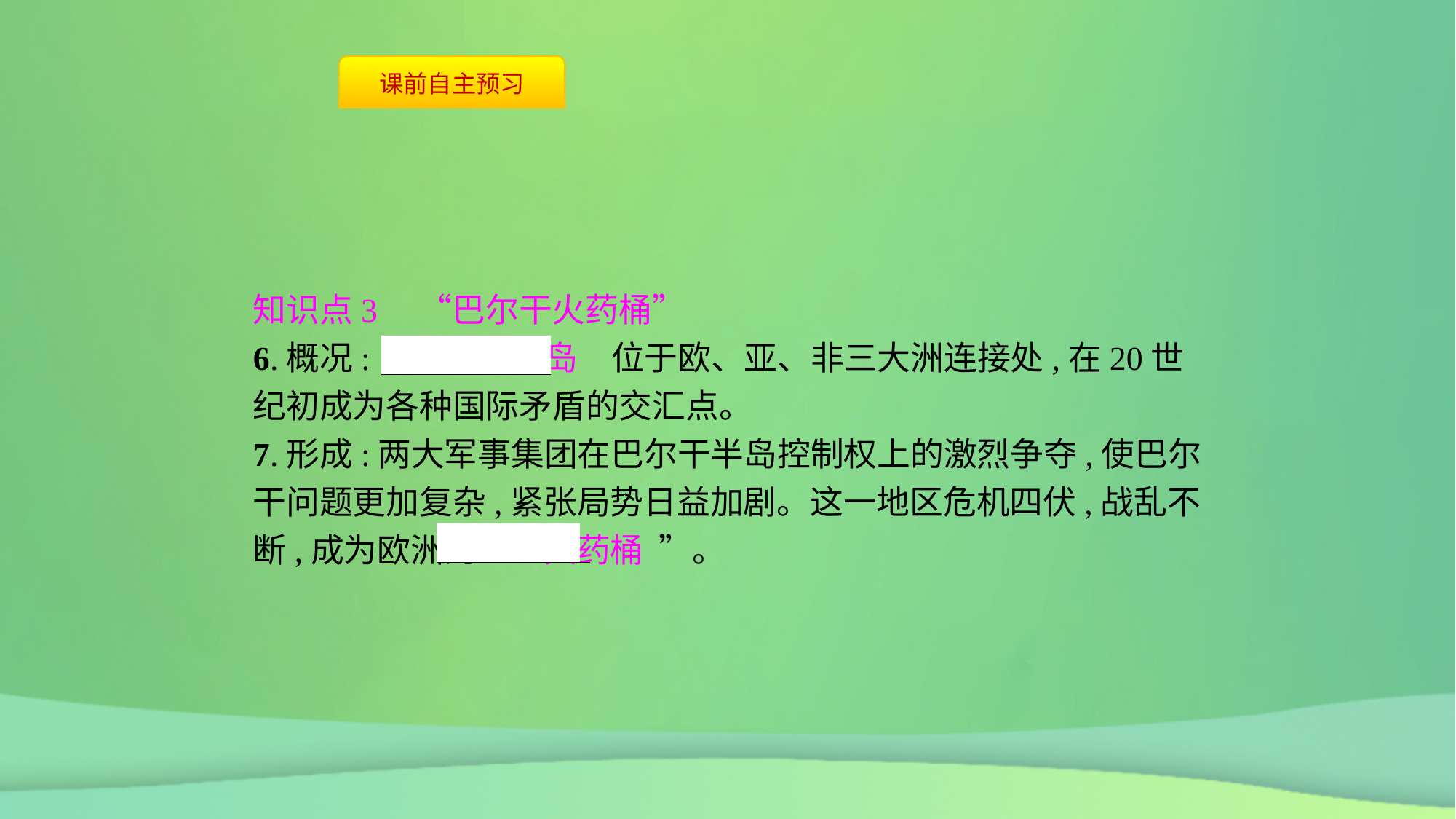

知识点3　“巴尔干火药桶”
6.概况:　巴尔干半岛　位于欧、亚、非三大洲连接处,在20世纪初成为各种国际矛盾的交汇点。
7.形成:两大军事集团在巴尔干半岛控制权上的激烈争夺,使巴尔干问题更加复杂,紧张局势日益加剧。这一地区危机四伏,战乱不断,成为欧洲的“　火药桶  ”。